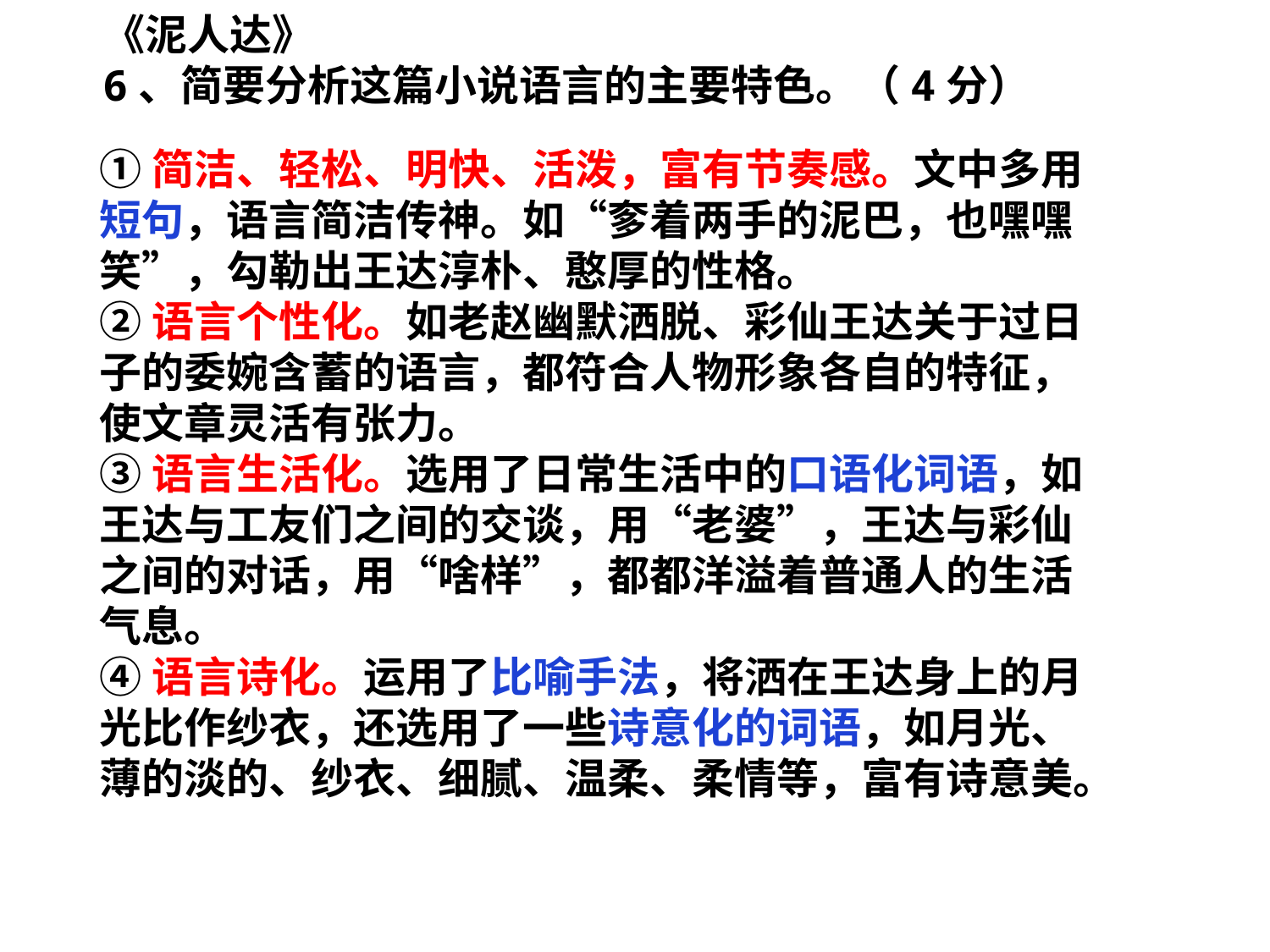

《泥人达》
6、简要分析这篇小说语言的主要特色。（4分）
①简洁、轻松、明快、活泼，富有节奏感。文中多用短句，语言简洁传神。如“奓着两手的泥巴，也嘿嘿笑”，勾勒出王达淳朴、憨厚的性格。
②语言个性化。如老赵幽默洒脱、彩仙王达关于过日子的委婉含蓄的语言，都符合人物形象各自的特征，使文章灵活有张力。
③语言生活化。选用了日常生活中的口语化词语，如王达与工友们之间的交谈，用“老婆”，王达与彩仙之间的对话，用“啥样”，都都洋溢着普通人的生活气息。
④语言诗化。运用了比喻手法，将洒在王达身上的月光比作纱衣，还选用了一些诗意化的词语，如月光、薄的淡的、纱衣、细腻、温柔、柔情等，富有诗意美。